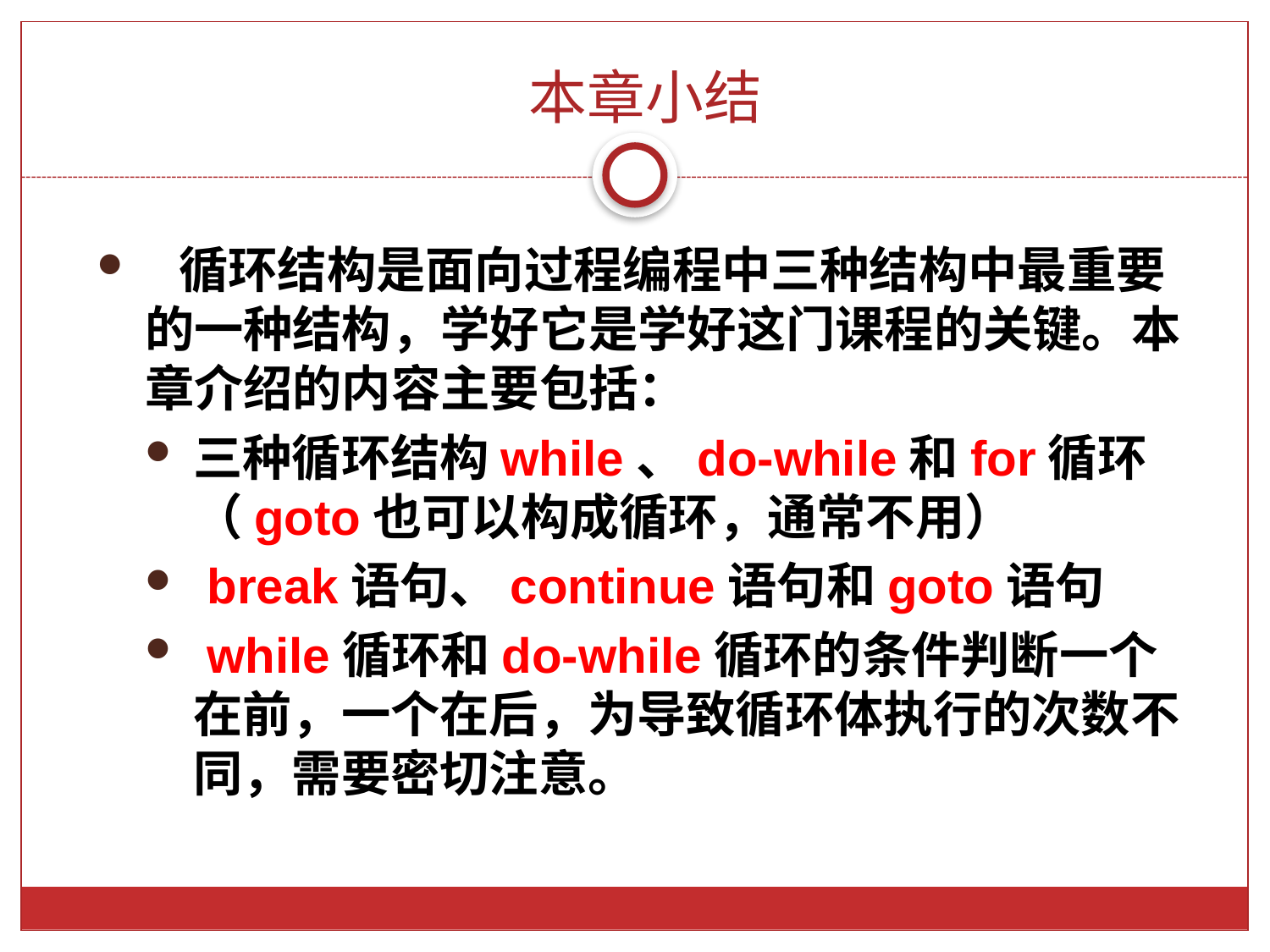

本章小结
  循环结构是面向过程编程中三种结构中最重要的一种结构，学好它是学好这门课程的关键。本章介绍的内容主要包括：
三种循环结构while、do-while和for循环（goto也可以构成循环，通常不用）
 break语句、continue语句和goto语句
 while循环和do-while循环的条件判断一个在前，一个在后，为导致循环体执行的次数不同，需要密切注意。